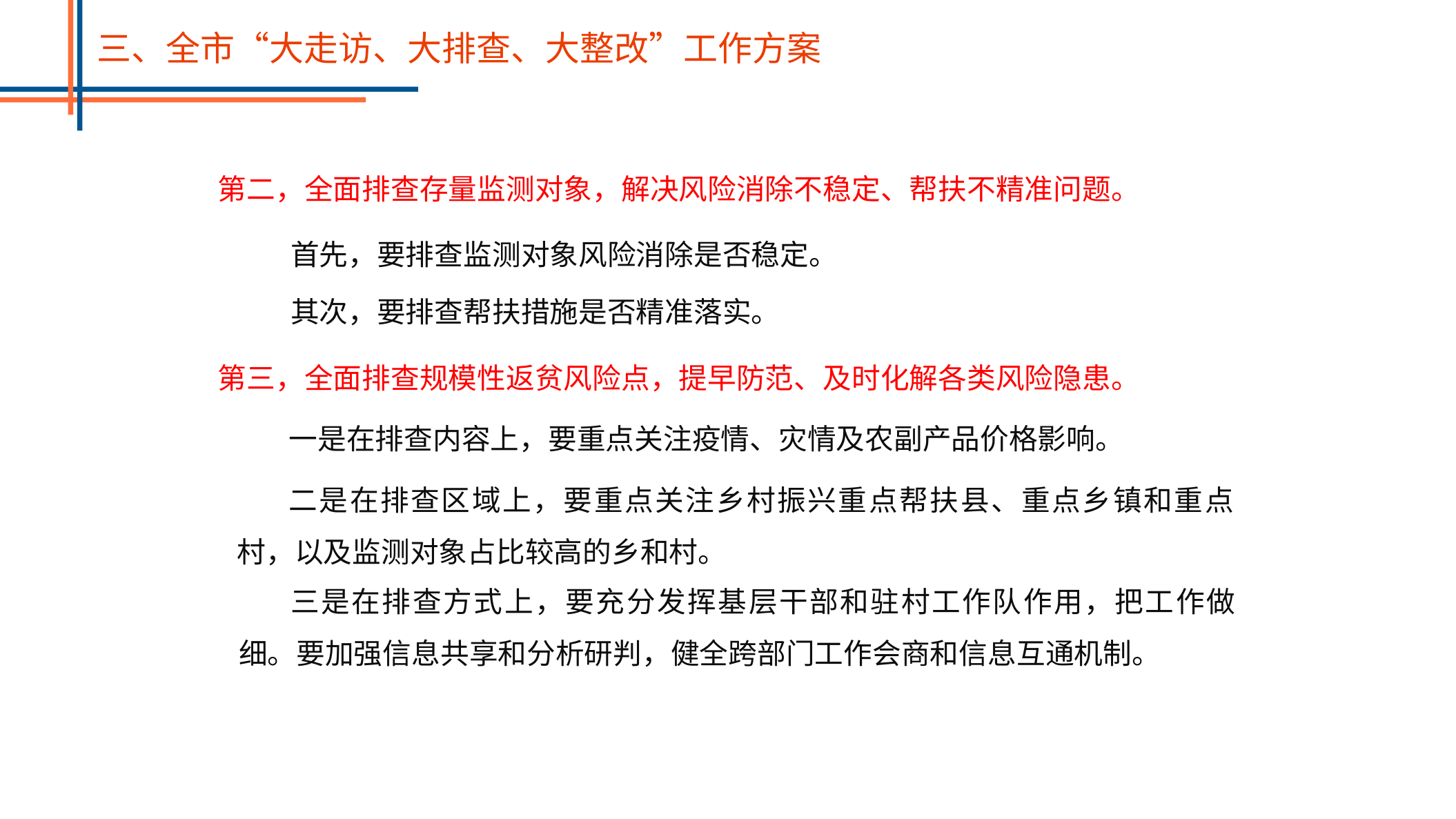

三、全市“大走访、大排查、大整改”工作方案

第二，全面排查存量监测对象，解决风险消除不稳定、帮扶不精准问题。
首先，要排查监测对象风险消除是否稳定。
其次，要排查帮扶措施是否精准落实。
第三，全面排查规模性返贫风险点，提早防范、及时化解各类风险隐患。
一是在排查内容上，要重点关注疫情、灾情及农副产品价格影响。
二是在排查区域上，要重点关注乡村振兴重点帮扶县、重点乡镇和重点村，以及监测对象占比较高的乡和村。
三是在排查方式上，要充分发挥基层干部和驻村工作队作用，把工作做细。要加强信息共享和分析研判，健全跨部门工作会商和信息互通机制。